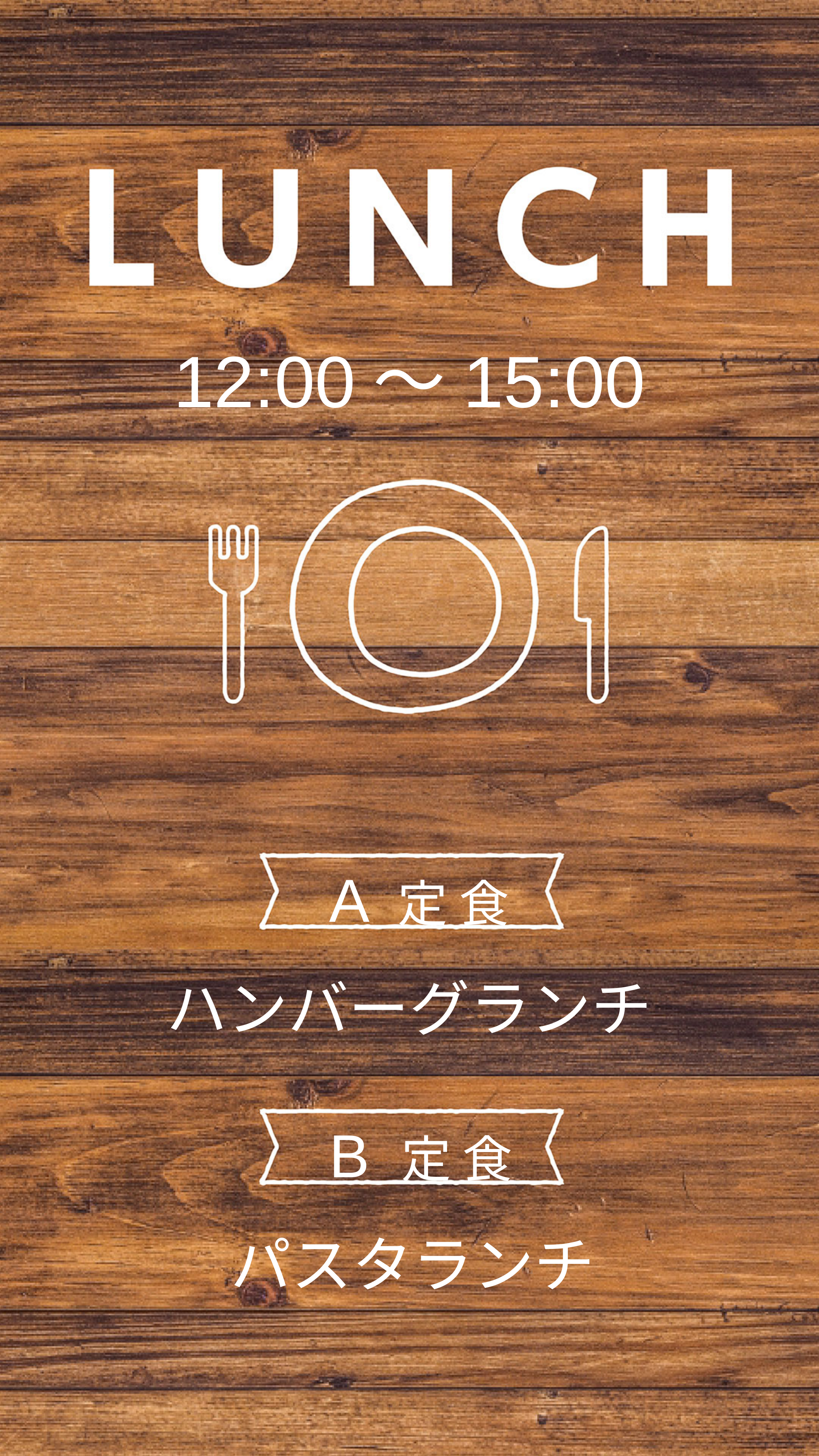

12:00〜15:00
A 定 食
ハンバーグランチ
B 定 食
パスタランチ